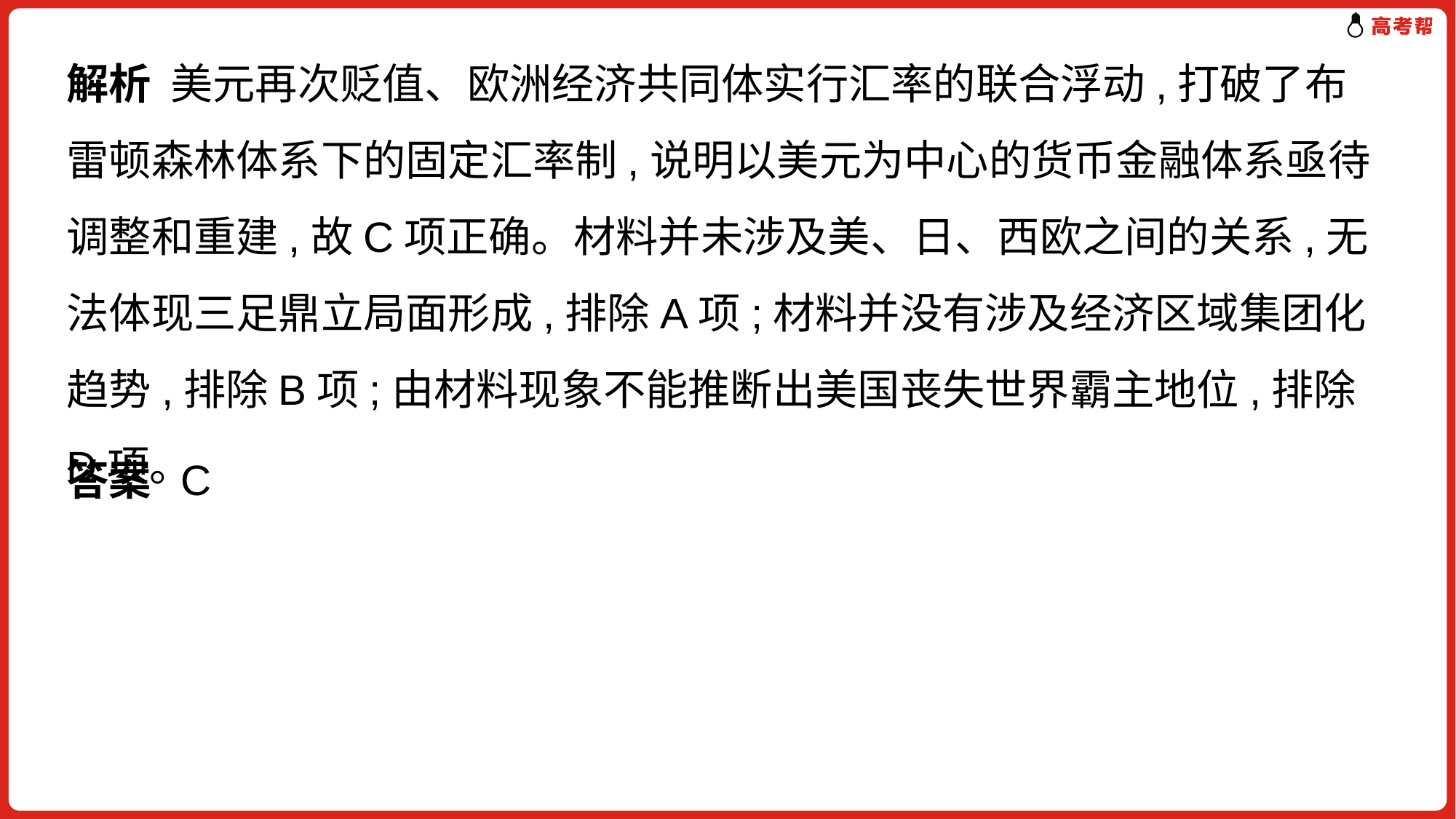

解析  美元再次贬值、欧洲经济共同体实行汇率的联合浮动,打破了布雷顿森林体系下的固定汇率制,说明以美元为中心的货币金融体系亟待调整和重建,故C项正确。材料并未涉及美、日、西欧之间的关系,无法体现三足鼎立局面形成,排除A项;材料并没有涉及经济区域集团化趋势,排除B项;由材料现象不能推断出美国丧失世界霸主地位,排除D项。
答案  C